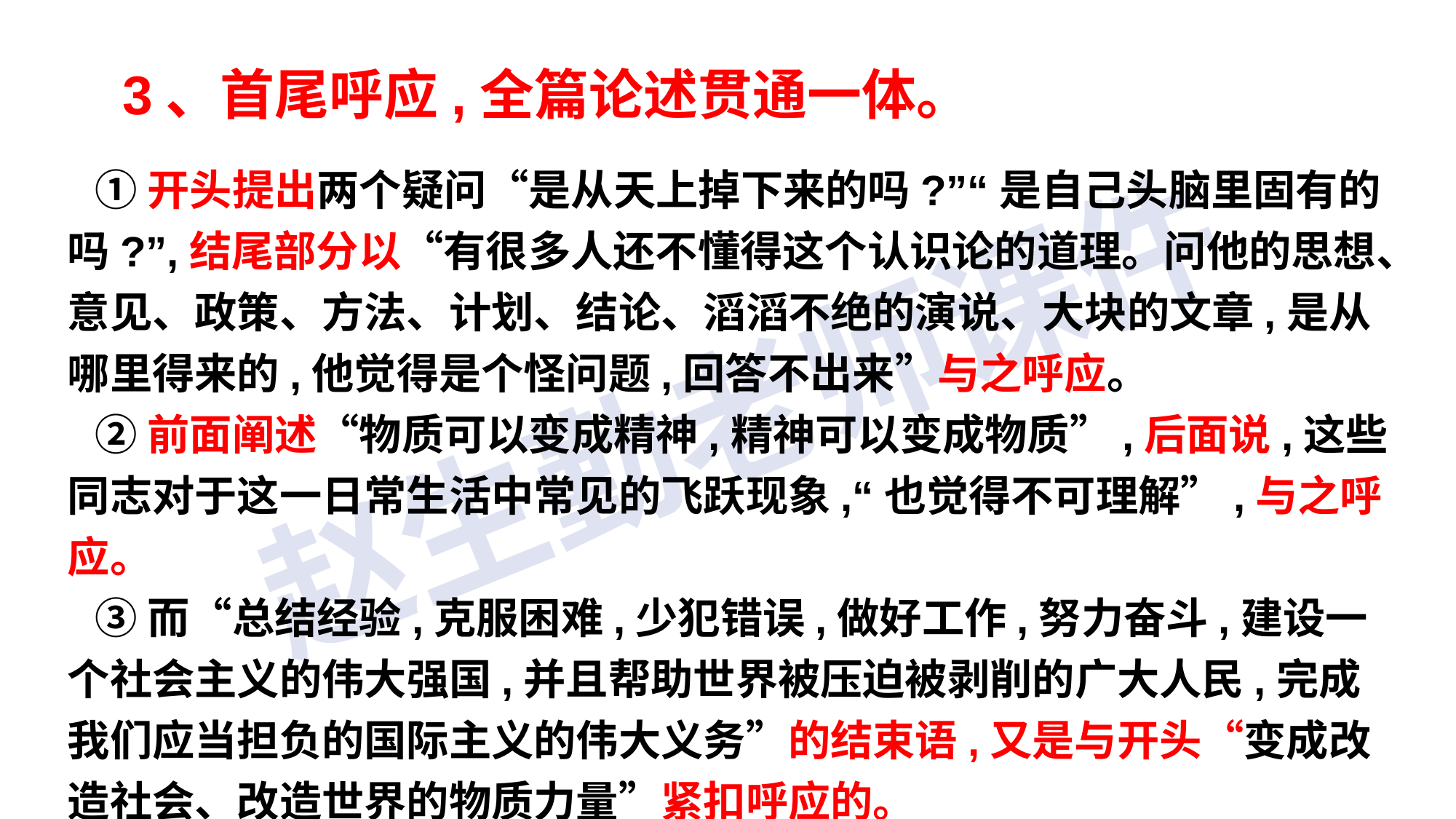

3、首尾呼应,全篇论述贯通一体。
①开头提出两个疑问“是从天上掉下来的吗?”“是自己头脑里固有的吗?”,结尾部分以“有很多人还不懂得这个认识论的道理。问他的思想、意见、政策、方法、计划、结论、滔滔不绝的演说、大块的文章,是从哪里得来的,他觉得是个怪问题,回答不出来”与之呼应。
②前面阐述“物质可以变成精神,精神可以变成物质”,后面说,这些同志对于这一日常生活中常见的飞跃现象,“也觉得不可理解”,与之呼应。
③而“总结经验,克服困难,少犯错误,做好工作,努力奋斗,建设一个社会主义的伟大强国,并且帮助世界被压迫被剥削的广大人民,完成我们应当担负的国际主义的伟大义务”的结束语,又是与开头“变成改造社会、改造世界的物质力量”紧扣呼应的。